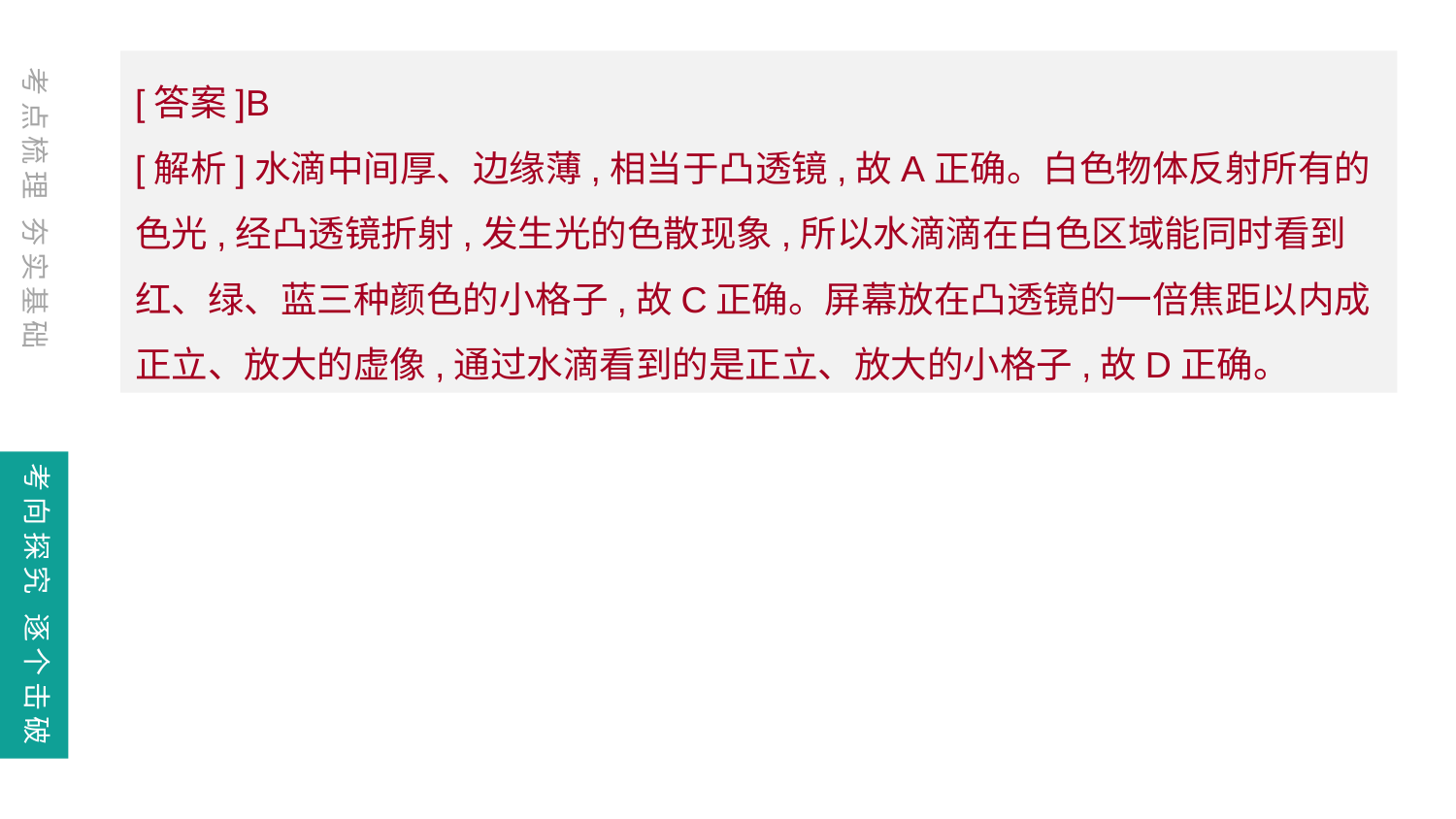

[答案]B
[解析]水滴中间厚、边缘薄,相当于凸透镜,故A正确。白色物体反射所有的色光,经凸透镜折射,发生光的色散现象,所以水滴滴在白色区域能同时看到红、绿、蓝三种颜色的小格子,故C正确。屏幕放在凸透镜的一倍焦距以内成正立、放大的虚像,通过水滴看到的是正立、放大的小格子,故D正确。
考点梳理 夯实基础

考向探究 逐个击破